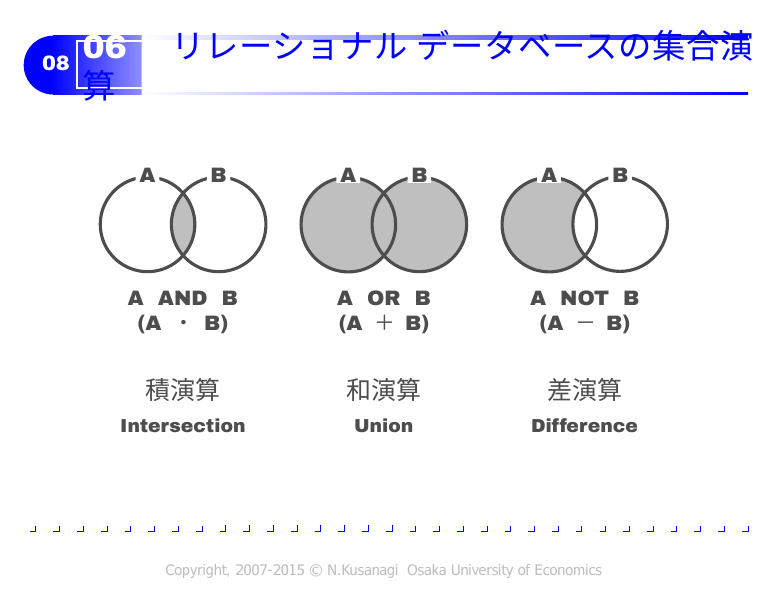

# 06   リレーショナル データベースの集合演算
A
B

A  AND  B
(A ・ B)
積演算
Intersection
A
B

A  OR  B
(A ＋ B)
和演算
Union
A
B

A  NOT  B
(A － B)
差演算
Difference